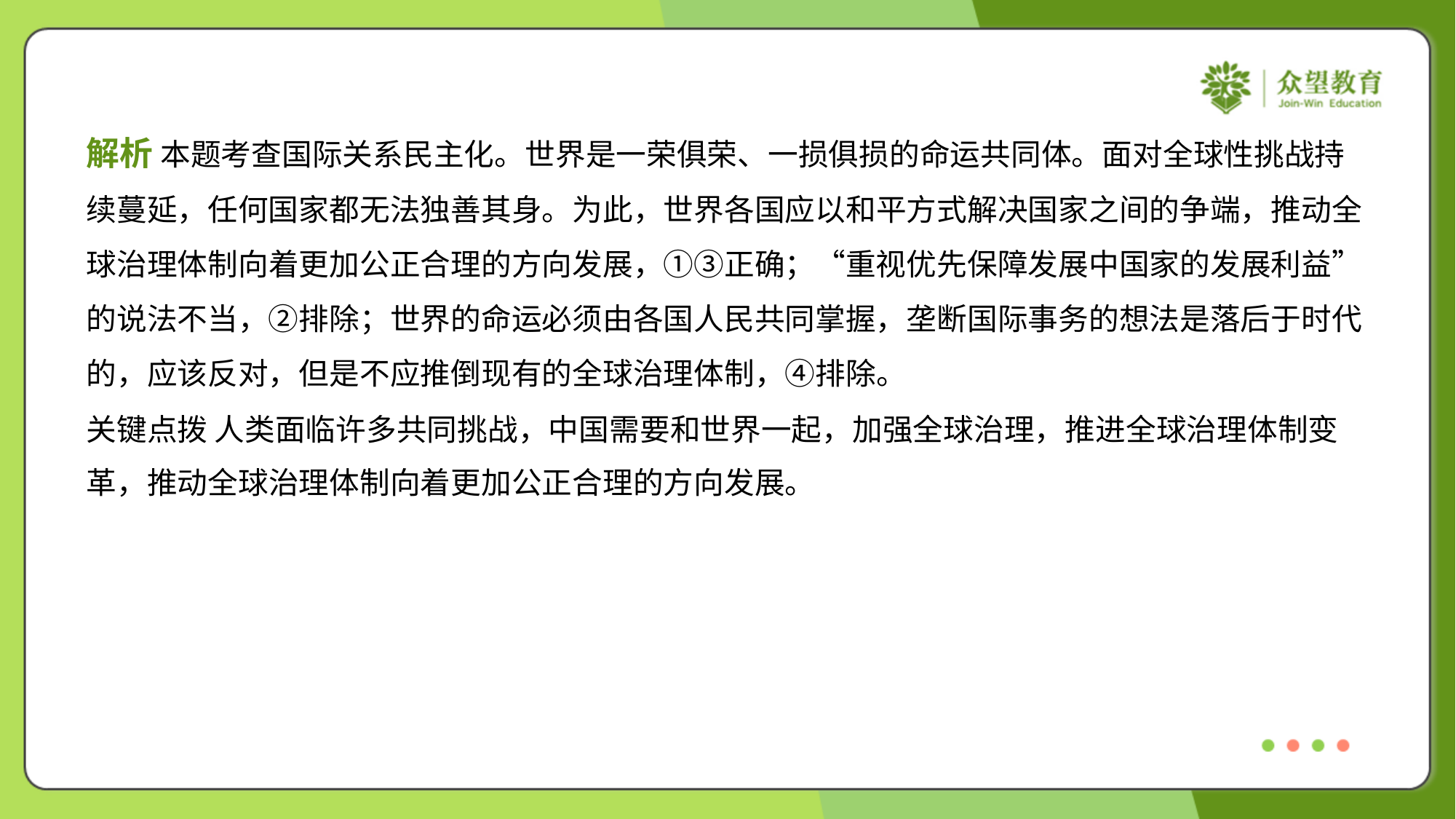

解析 本题考查国际关系民主化。世界是一荣俱荣、一损俱损的命运共同体。面对全球性挑战持
续蔓延，任何国家都无法独善其身。为此，世界各国应以和平方式解决国家之间的争端，推动全
球治理体制向着更加公正合理的方向发展，①③正确；“重视优先保障发展中国家的发展利益”
的说法不当，②排除；世界的命运必须由各国人民共同掌握，垄断国际事务的想法是落后于时代
的，应该反对，但是不应推倒现有的全球治理体制，④排除。
关键点拨 人类面临许多共同挑战，中国需要和世界一起，加强全球治理，推进全球治理体制变
革，推动全球治理体制向着更加公正合理的方向发展。